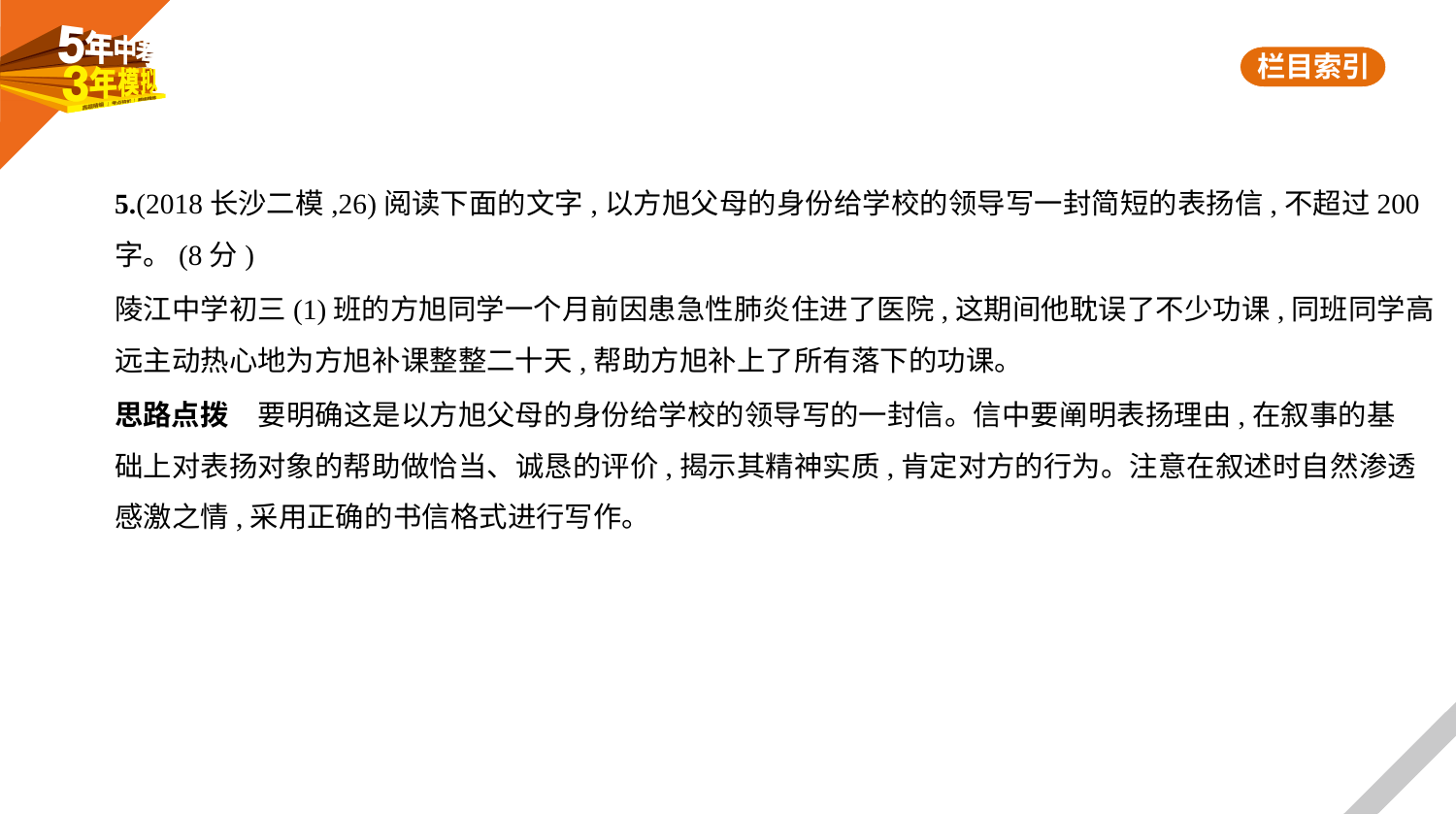

5.(2018长沙二模,26)阅读下面的文字,以方旭父母的身份给学校的领导写一封简短的表扬信,不超过200
字。(8分)
陵江中学初三(1)班的方旭同学一个月前因患急性肺炎住进了医院,这期间他耽误了不少功课,同班同学高
远主动热心地为方旭补课整整二十天,帮助方旭补上了所有落下的功课。
思路点拨　要明确这是以方旭父母的身份给学校的领导写的一封信。信中要阐明表扬理由,在叙事的基
础上对表扬对象的帮助做恰当、诚恳的评价,揭示其精神实质,肯定对方的行为。注意在叙述时自然渗透
感激之情,采用正确的书信格式进行写作。